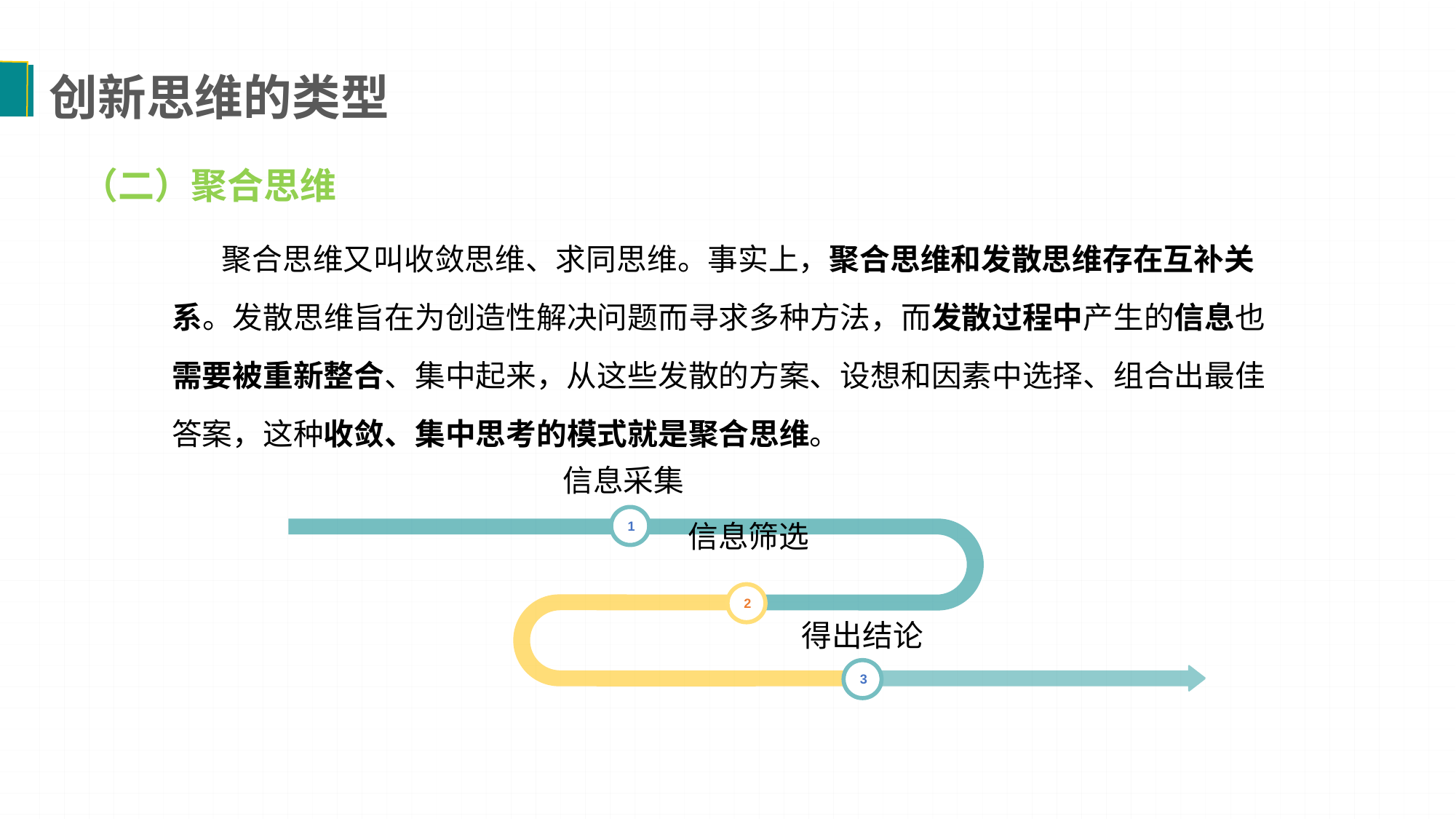

创新思维的类型

（二）聚合思维
       聚合思维又叫收敛思维、求同思维。事实上，聚合思维和发散思维存在互补关系。发散思维旨在为创造性解决问题而寻求多种方法，而发散过程中产生的信息也需要被重新整合、集中起来，从这些发散的方案、设想和因素中选择、组合出最佳答案，这种收敛、集中思考的模式就是聚合思维。
信息采集
1
信息筛选

2

得出结论
3